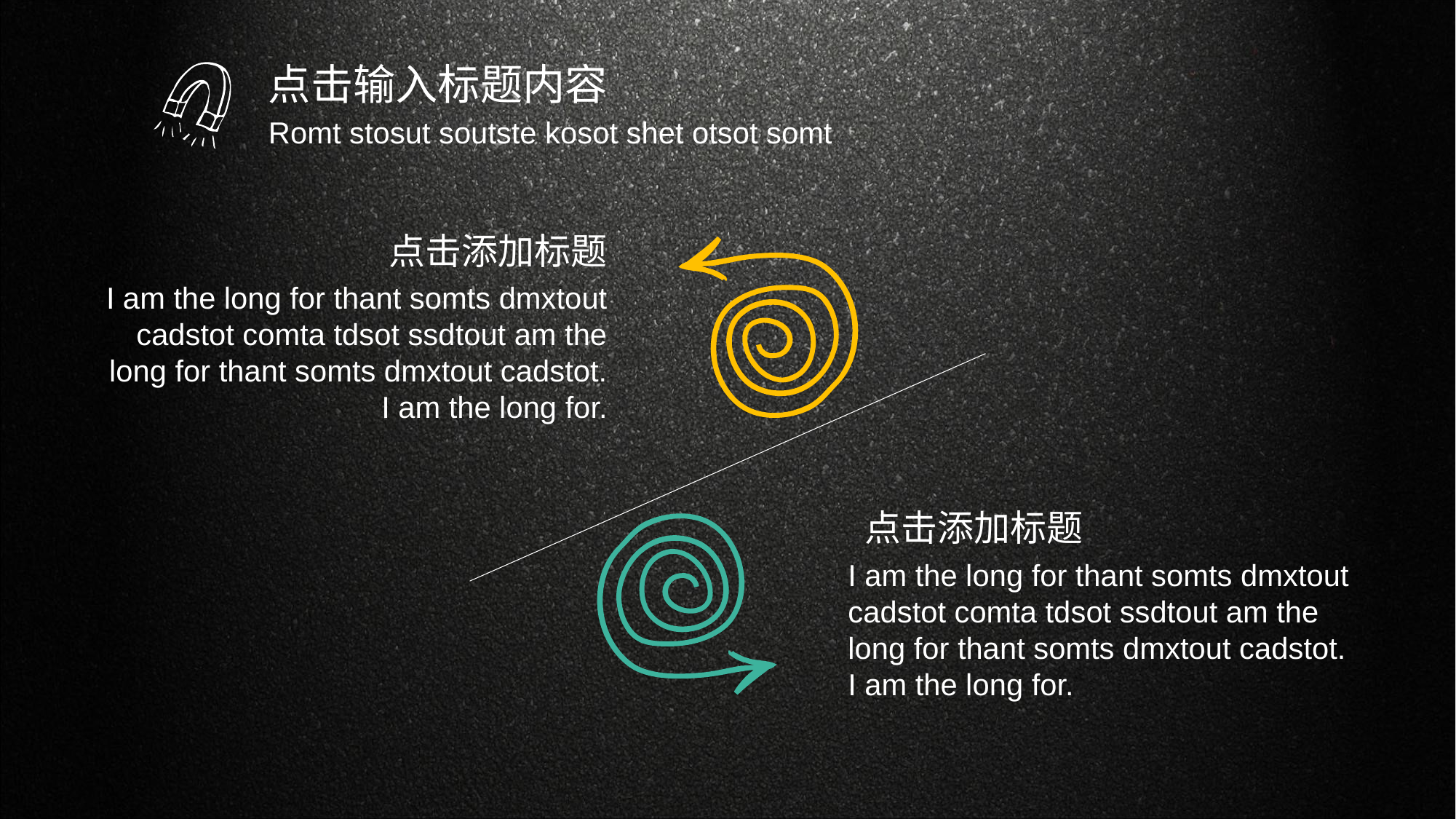

点击输入标题内容
Romt stosut soutste kosot shet otsot somt

 点击添加标题
I am the long for thant somts dmxtout cadstot comta tdsot ssdtout am the long for thant somts dmxtout cadstot. I am the long for.

 点击添加标题
I am the long for thant somts dmxtout cadstot comta tdsot ssdtout am the long for thant somts dmxtout cadstot. I am the long for.